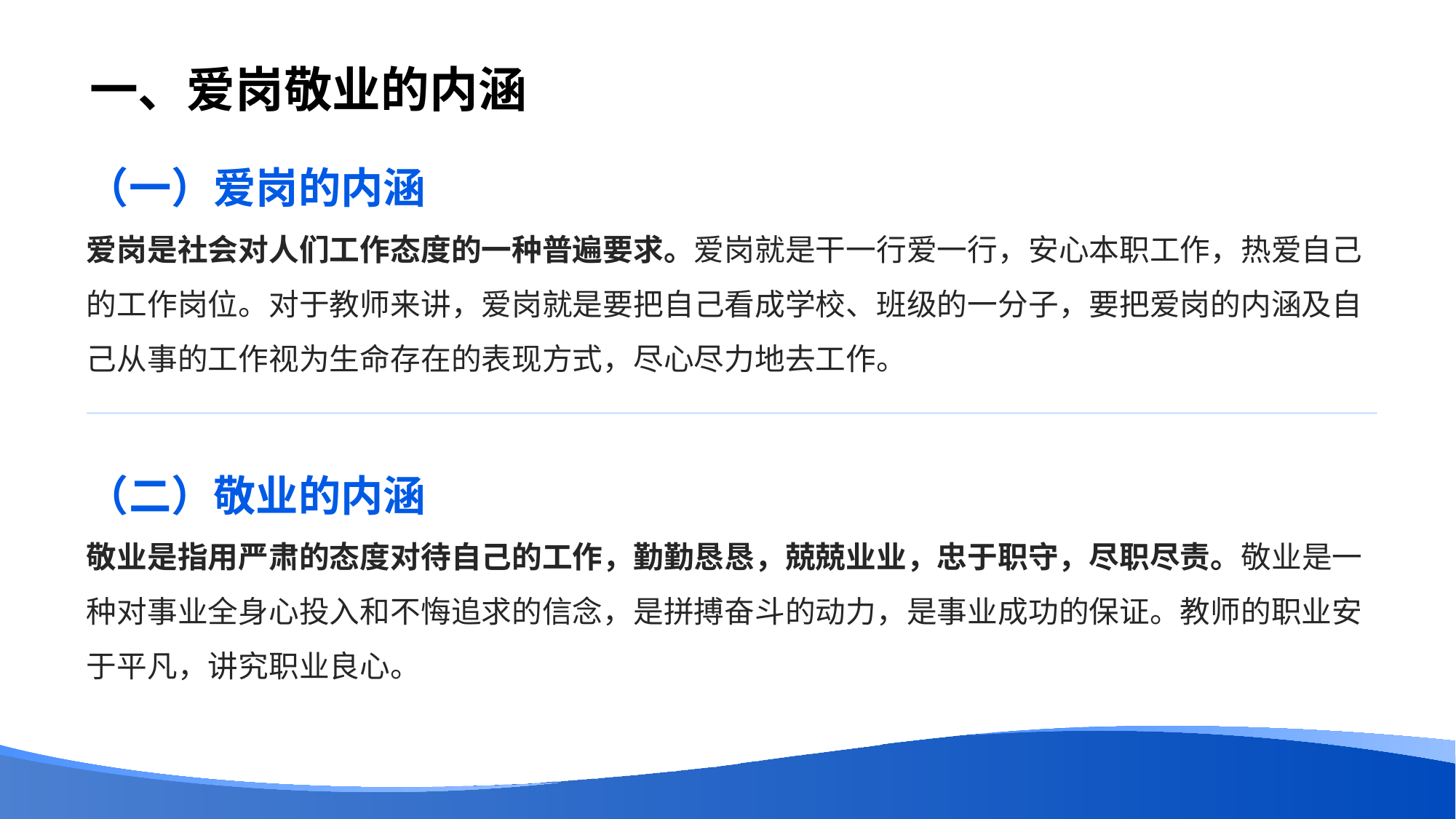

# 一、爱岗敬业的内涵
（一）爱岗的内涵
爱岗是社会对人们工作态度的一种普遍要求。爱岗就是干一行爱一行，安心本职工作，热爱自己的工作岗位。对于教师来讲，爱岗就是要把自己看成学校、班级的一分子，要把爱岗的内涵及自己从事的工作视为生命存在的表现方式，尽心尽力地去工作。
（二）敬业的内涵
敬业是指用严肃的态度对待自己的工作，勤勤恳恳，兢兢业业，忠于职守，尽职尽责。敬业是一种对事业全身心投入和不悔追求的信念，是拼搏奋斗的动力，是事业成功的保证。教师的职业安于平凡，讲究职业良心。